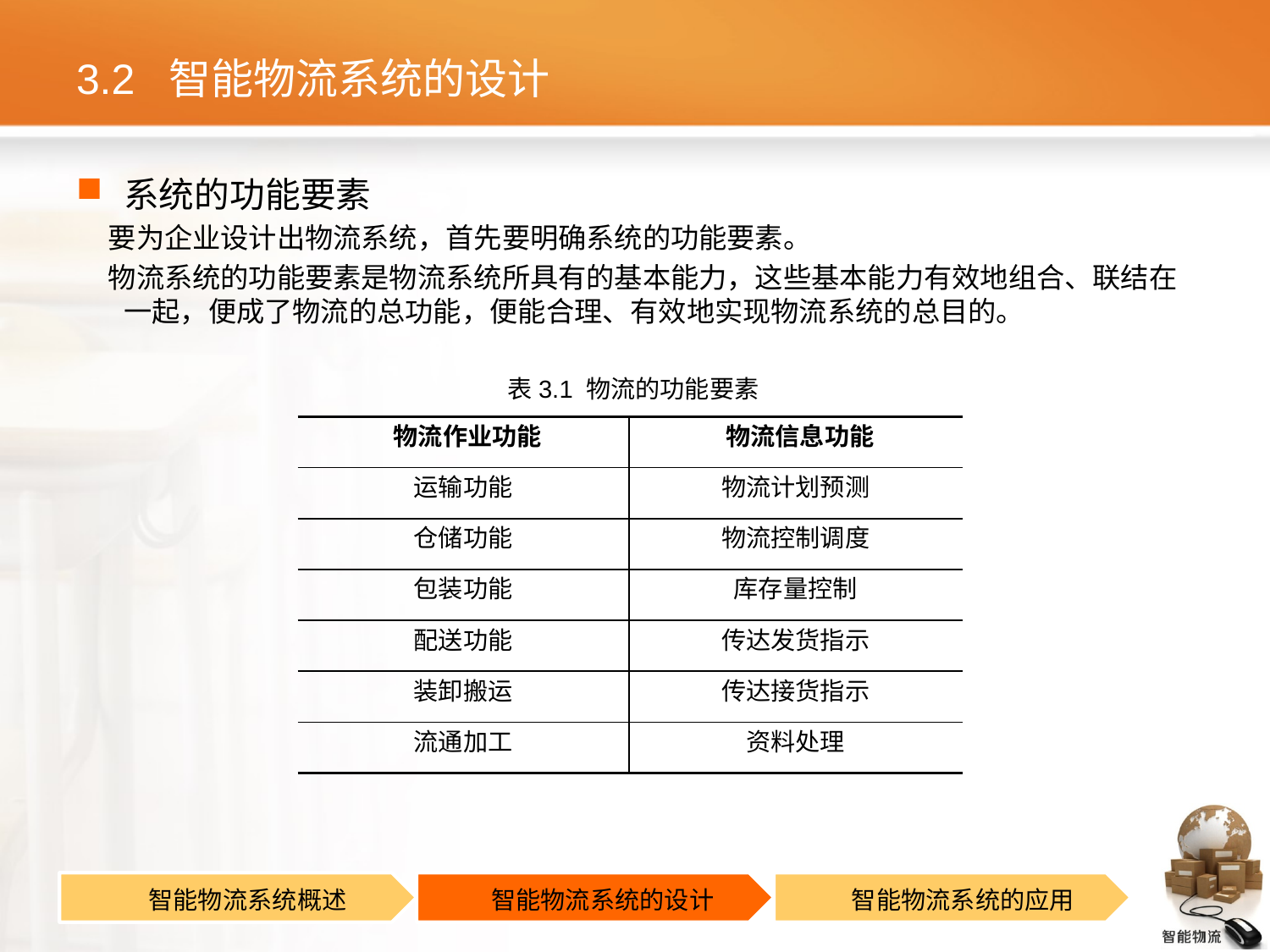

# 3.2  智能物流系统的设计
系统的功能要素
    要为企业设计出物流系统，首先要明确系统的功能要素。
    物流系统的功能要素是物流系统所具有的基本能力，这些基本能力有效地组合、联结在一起，便成了物流的总功能，便能合理、有效地实现物流系统的总目的。

表3.1 物流的功能要素

| 物流作业功能 | 物流信息功能 |
| --- | --- |
| 运输功能 | 物流计划预测 |
| 仓储功能 | 物流控制调度 |
| 包装功能 | 库存量控制 |
| 配送功能 | 传达发货指示 |
| 装卸搬运 | 传达接货指示 |
| 流通加工 | 资料处理 |